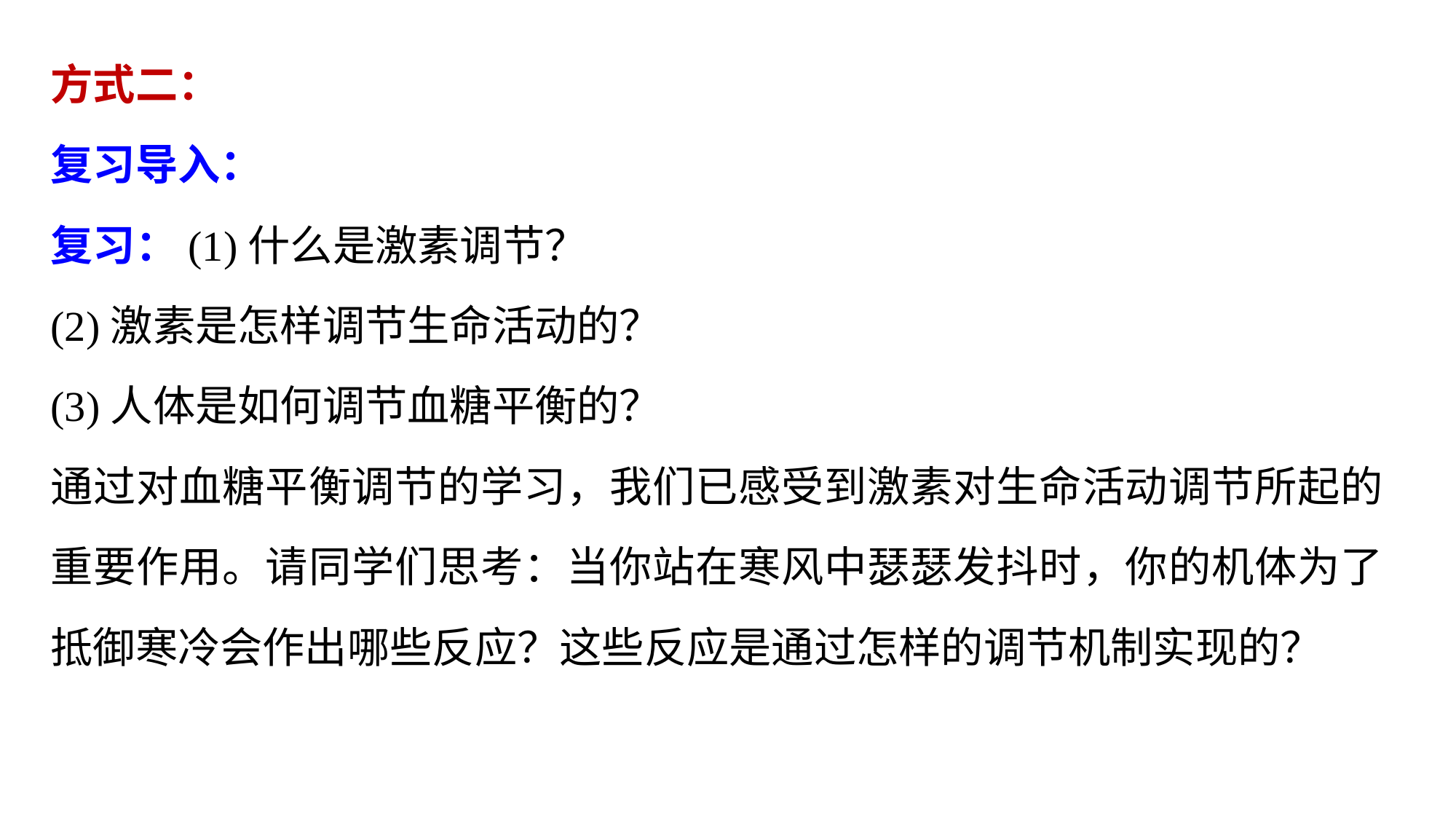

方式二：
复习导入：
复习：(1)什么是激素调节？
(2)激素是怎样调节生命活动的？
(3)人体是如何调节血糖平衡的？
通过对血糖平衡调节的学习，我们已感受到激素对生命活动调节所起的重要作用。请同学们思考：当你站在寒风中瑟瑟发抖时，你的机体为了抵御寒冷会作出哪些反应？这些反应是通过怎样的调节机制实现的？